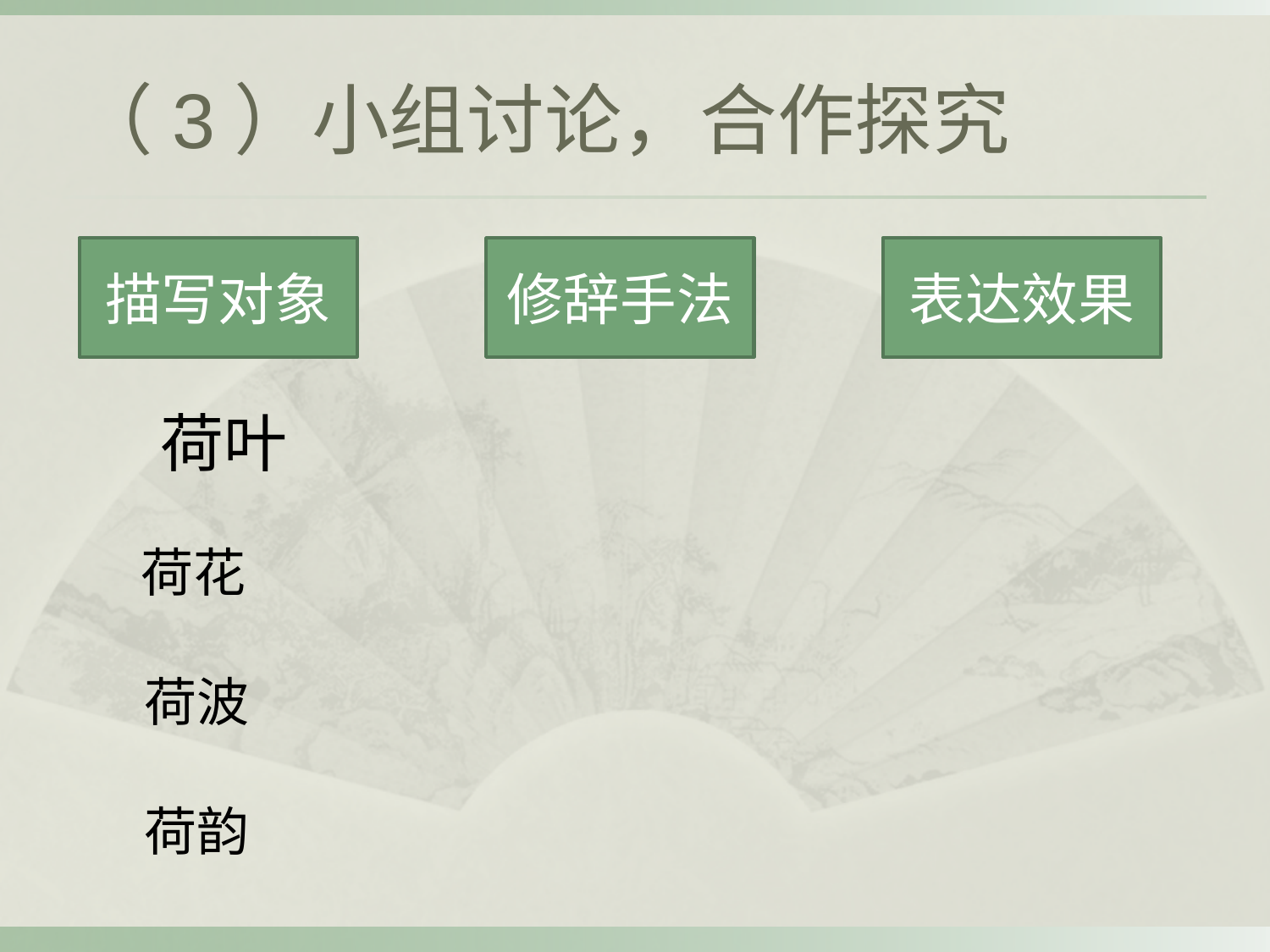

# （3）小组讨论，合作探究

     荷花

     荷波

     荷韵
描写对象
修辞手法
表达效果
 荷叶